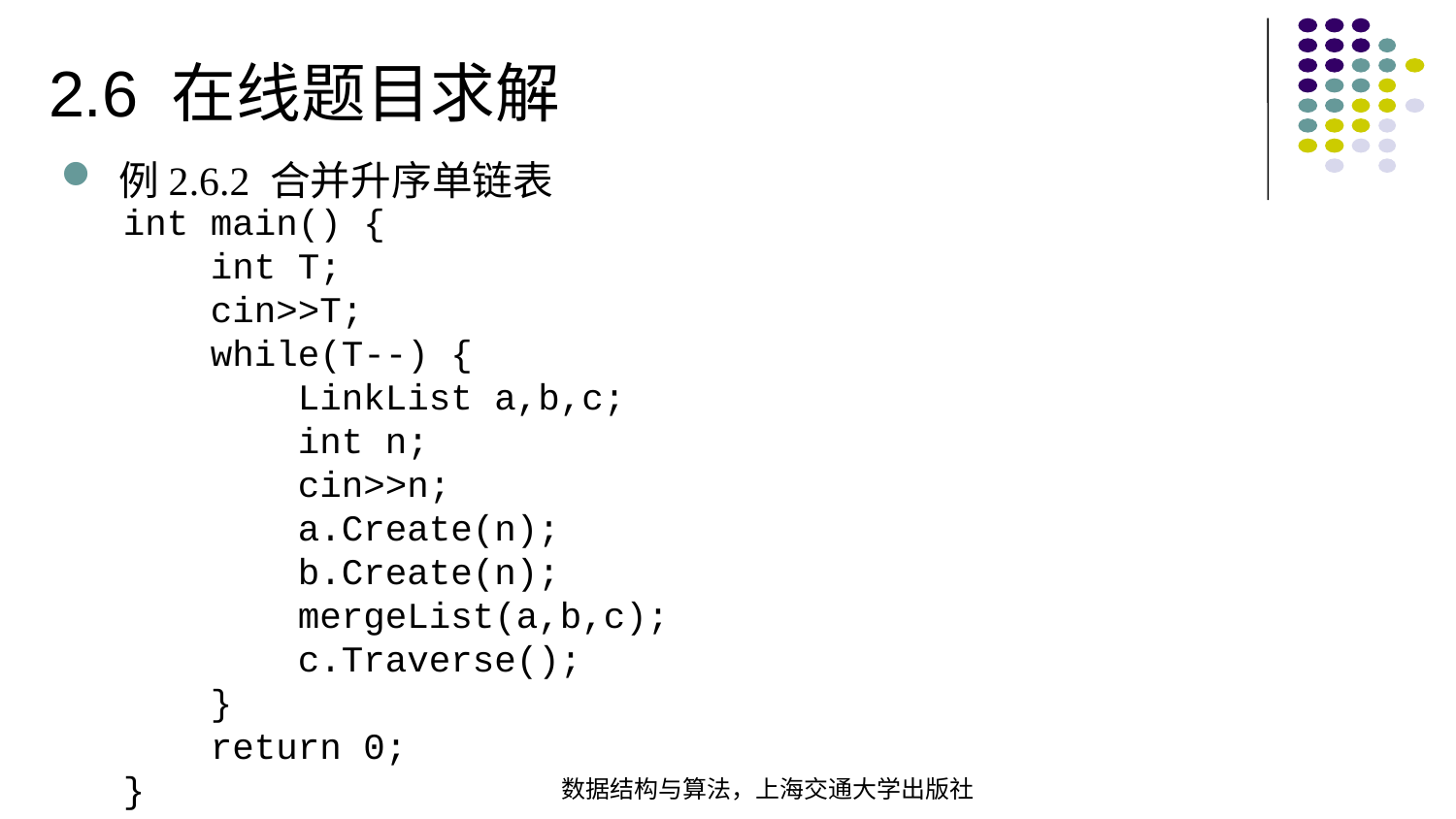

2.6 在线题目求解
例2.6.2 合并升序单链表
int main() {    int T;    cin>>T;    while(T--) {        LinkList a,b,c;        int n;        cin>>n;        a.Create(n);        b.Create(n);        mergeList(a,b,c);        c.Traverse();    }    return 0;
}